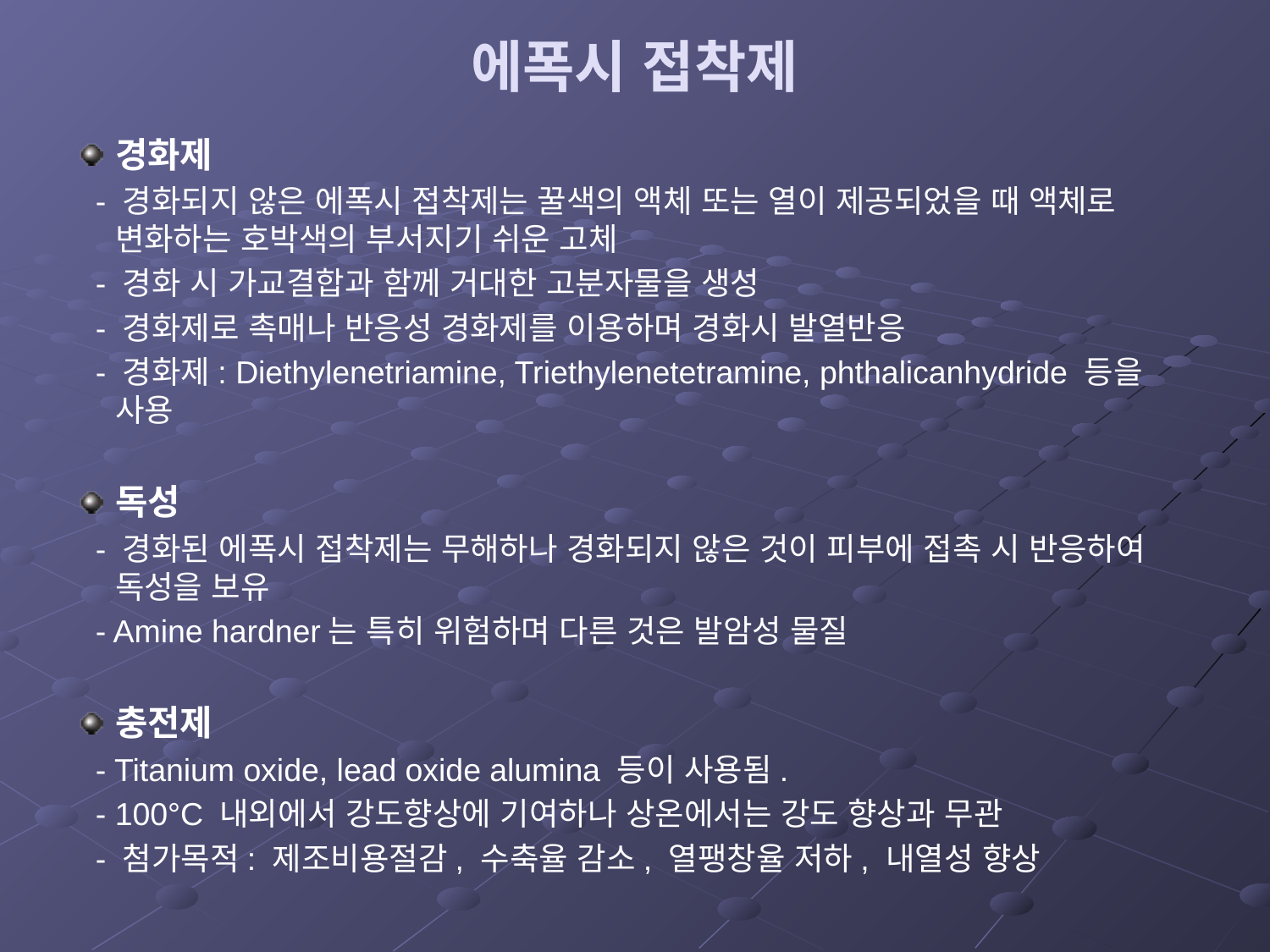

# 에폭시 접착제
경화제
  - 경화되지 않은 에폭시 접착제는 꿀색의 액체 또는 열이 제공되었을 때 액체로 변화하는 호박색의 부서지기 쉬운 고체
  - 경화 시 가교결합과 함께 거대한 고분자물을 생성
  - 경화제로 촉매나 반응성 경화제를 이용하며 경화시 발열반응
  - 경화제: Diethylenetriamine, Triethylenetetramine, phthalicanhydride 등을 사용

독성
  - 경화된 에폭시 접착제는 무해하나 경화되지 않은 것이 피부에 접촉 시 반응하여 독성을 보유
  - Amine hardner는 특히 위험하며 다른 것은 발암성 물질

충전제
  - Titanium oxide, lead oxide alumina 등이 사용됨.
  - 100°C 내외에서 강도향상에 기여하나 상온에서는 강도 향상과 무관
  - 첨가목적: 제조비용절감, 수축율 감소, 열팽창율 저하, 내열성 향상